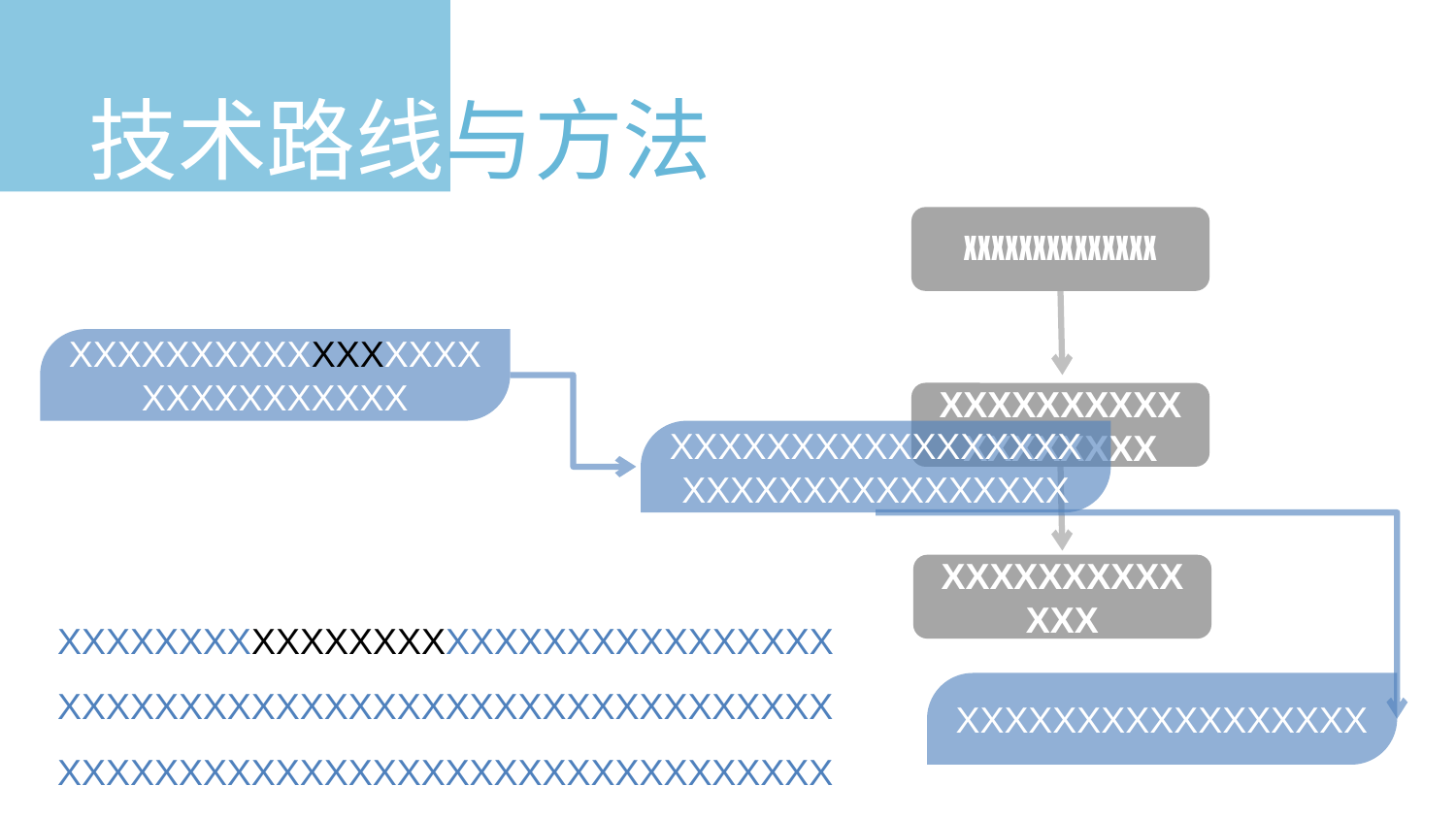

技术路线与方法
XXXXXXXXXXXXXX
XXXXXXXXXXXXXXXXXXXXXXXXXXXX
XXXXXXXXXXXXXXXXXX
XXXXXXXXXXXXXXXXXXXXXXXXXXXXXXXXX
XXXXXXXXXXXXX
XXXXXXXXXXXXXXXXXXXXXXXXXXXXXXXXXXXXXXXXXXXXXXXXXXXXXXXXXXXXXXXXXXXXXXXXXXXXXXXXXXXXXXXXXXXXXXXXXX
XXXXXXXXXXXXXXXXX